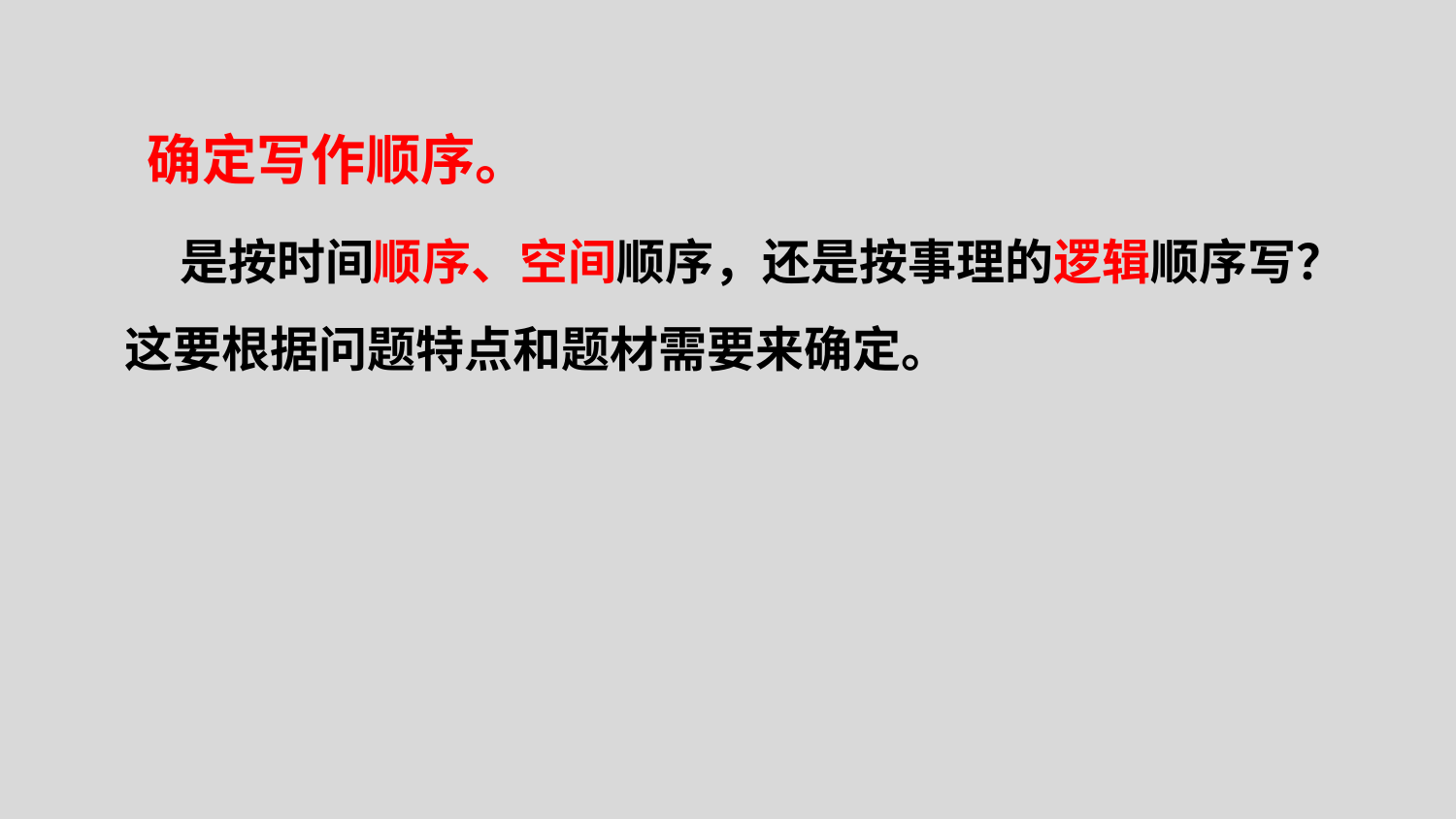

确定写作顺序。
    是按时间顺序、空间顺序，还是按事理的逻辑顺序写？这要根据问题特点和题材需要来确定。